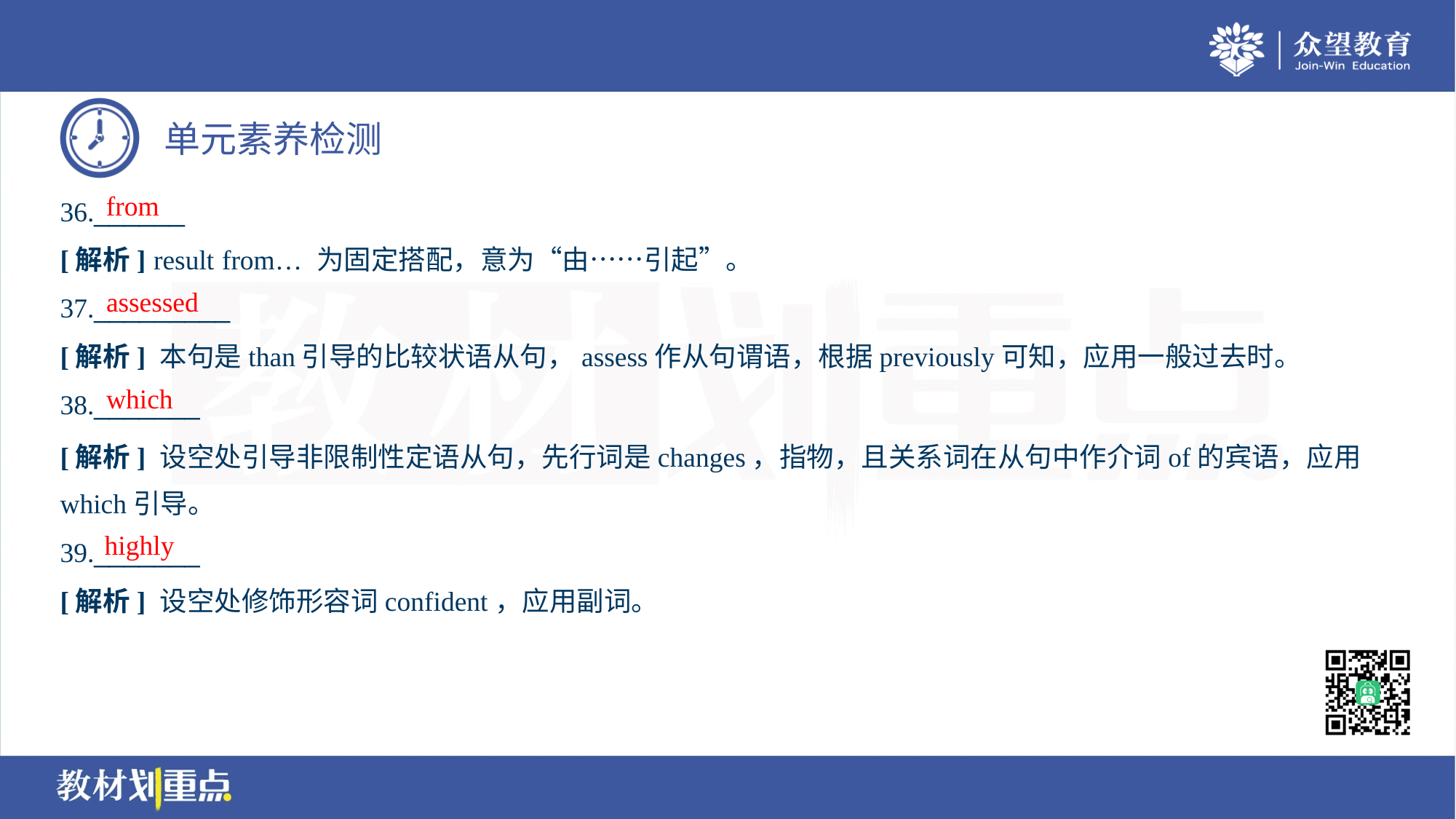

from
36.______
[解析] result from… 为固定搭配，意为“由……引起”。
assessed
37._________
[解析] 本句是than引导的比较状语从句，assess作从句谓语，根据previously可知，应用一般过去时。
which
38._______
[解析] 设空处引导非限制性定语从句，先行词是changes，指物，且关系词在从句中作介词of的宾语，应用
which引导。
highly
39._______
[解析] 设空处修饰形容词confident，应用副词。